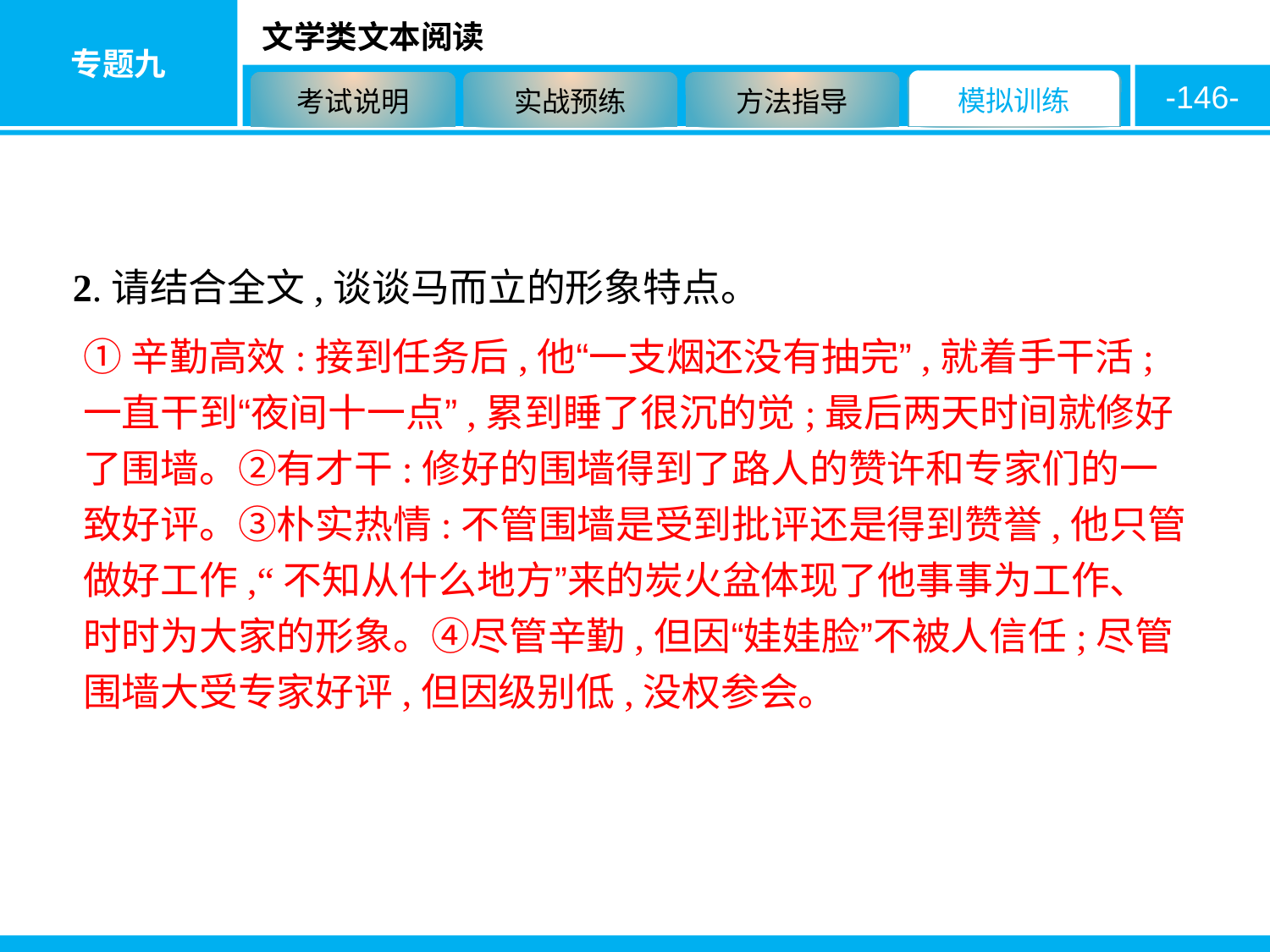

-146-
2.请结合全文,谈谈马而立的形象特点。
①辛勤高效:接到任务后,他“一支烟还没有抽完”,就着手干活;一直干到“夜间十一点”,累到睡了很沉的觉;最后两天时间就修好了围墙。②有才干:修好的围墙得到了路人的赞许和专家们的一致好评。③朴实热情:不管围墙是受到批评还是得到赞誉,他只管做好工作,“不知从什么地方”来的炭火盆体现了他事事为工作、时时为大家的形象。④尽管辛勤,但因“娃娃脸”不被人信任;尽管围墙大受专家好评,但因级别低,没权参会。